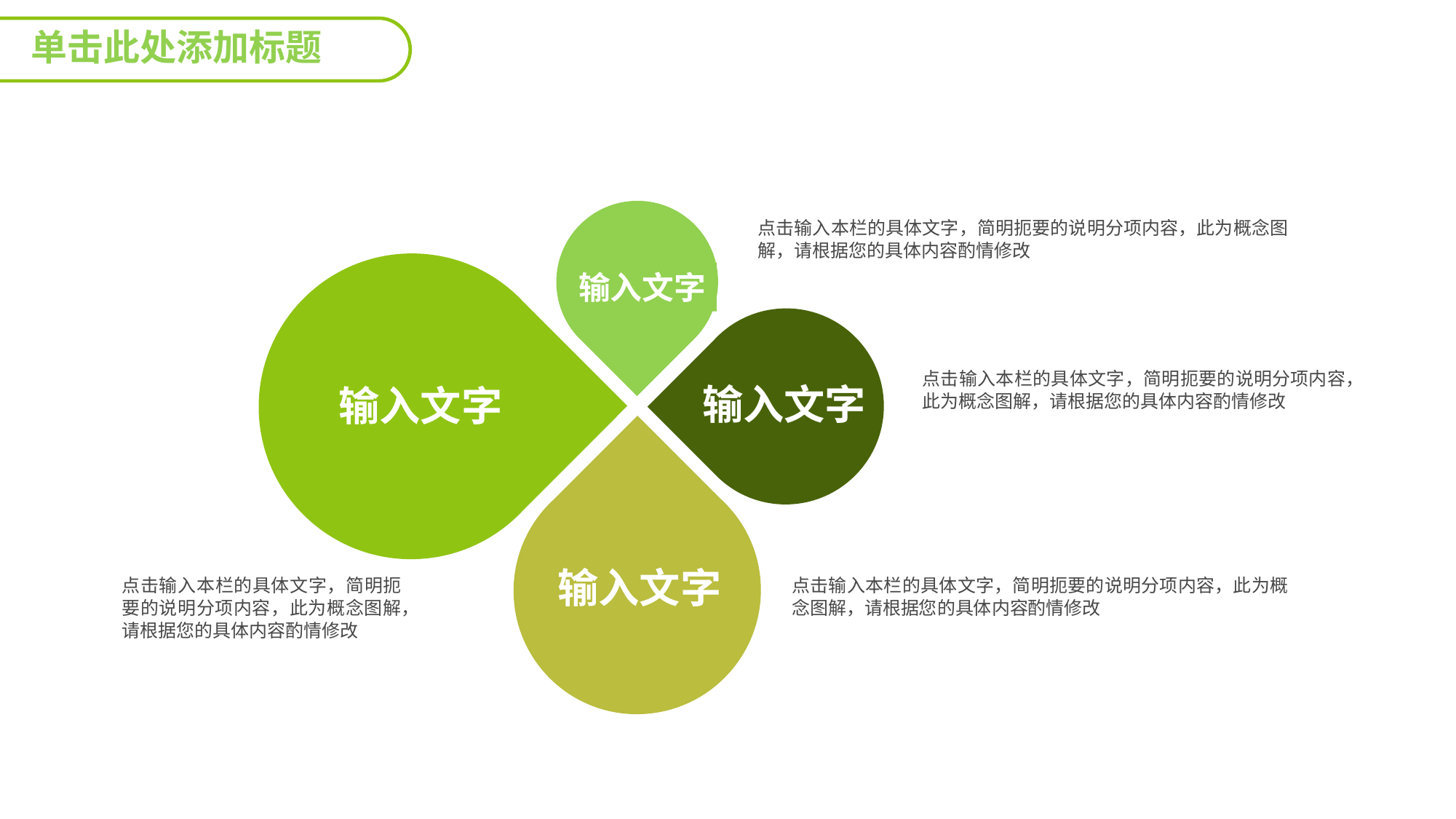

单击此处添加标题

输入文字
点击输入本栏的具体文字，简明扼要的说明分项内容，此为概念图解，请根据您的具体内容酌情修改

输入文字

输入文字
点击输入本栏的具体文字，简明扼要的说明分项内容，此为概念图解，请根据您的具体内容酌情修改

输入文字
点击输入本栏的具体文字，简明扼要的说明分项内容，此为概念图解，请根据您的具体内容酌情修改
点击输入本栏的具体文字，简明扼要的说明分项内容，此为概念图解，请根据您的具体内容酌情修改
延迟符